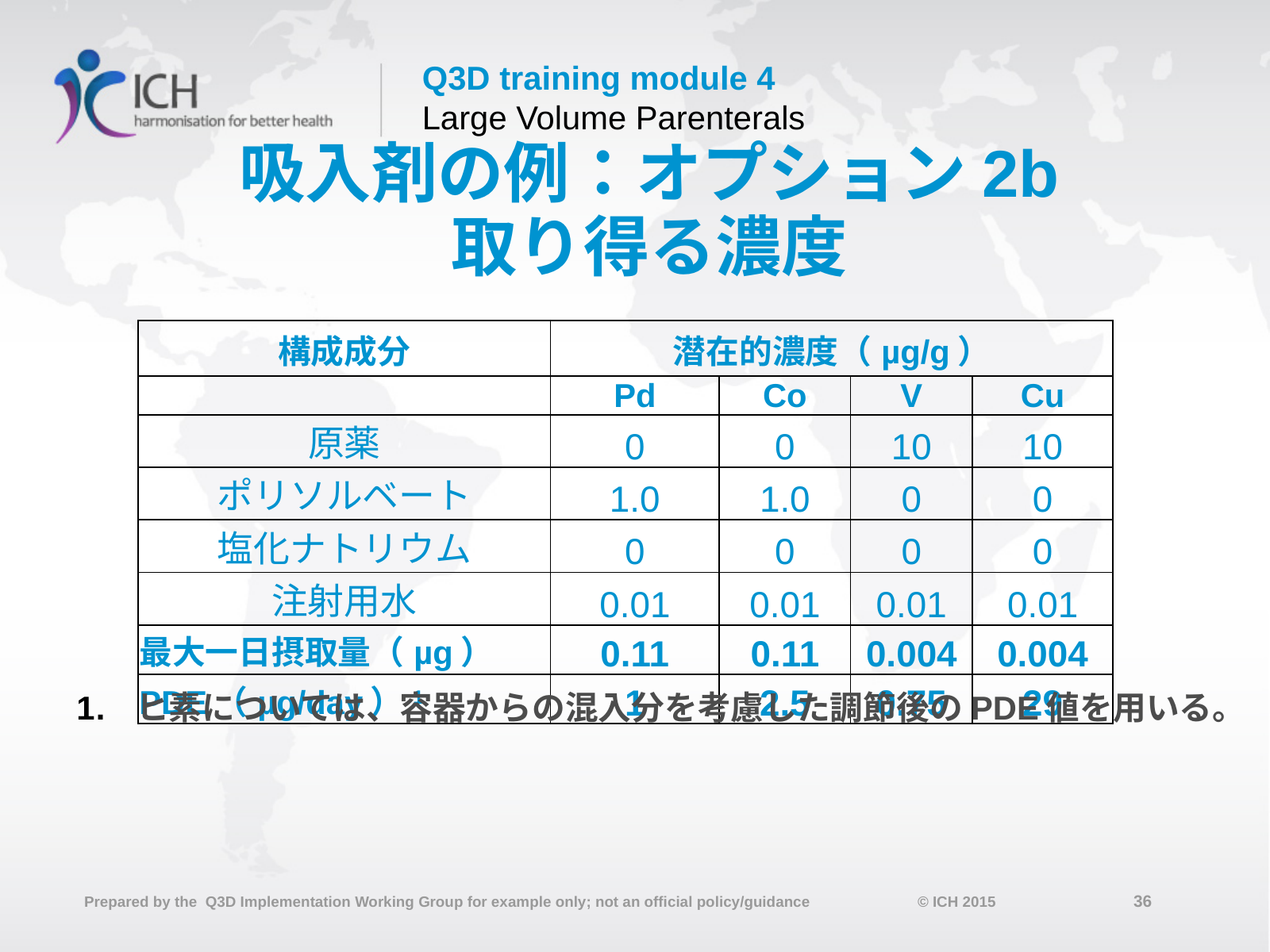

# 吸入剤の例：オプション2b 取り得る濃度
| 構成成分 | 潜在的濃度（µg/g） |  |  |  |
| --- | --- | --- | --- | --- |
|  | Pd | Co | V | Cu |
| 原薬 | 0 | 0 | 10 | 10 |
| ポリソルベート | 1.0 | 1.0 | 0 | 0 |
| 塩化ナトリウム | 0 | 0 | 0 | 0 |
| 注射用水 | 0.01 | 0.01 | 0.01 | 0.01 |
| 最大一日摂取量（µg） | 0.11 | 0.11 | 0.004 | 0.004 |
| PDE（µg/day）1 | 1 | 2.5 | 0.75 | 29 |
ヒ素については、容器からの混入分を考慮した調節後のPDE値を用いる。